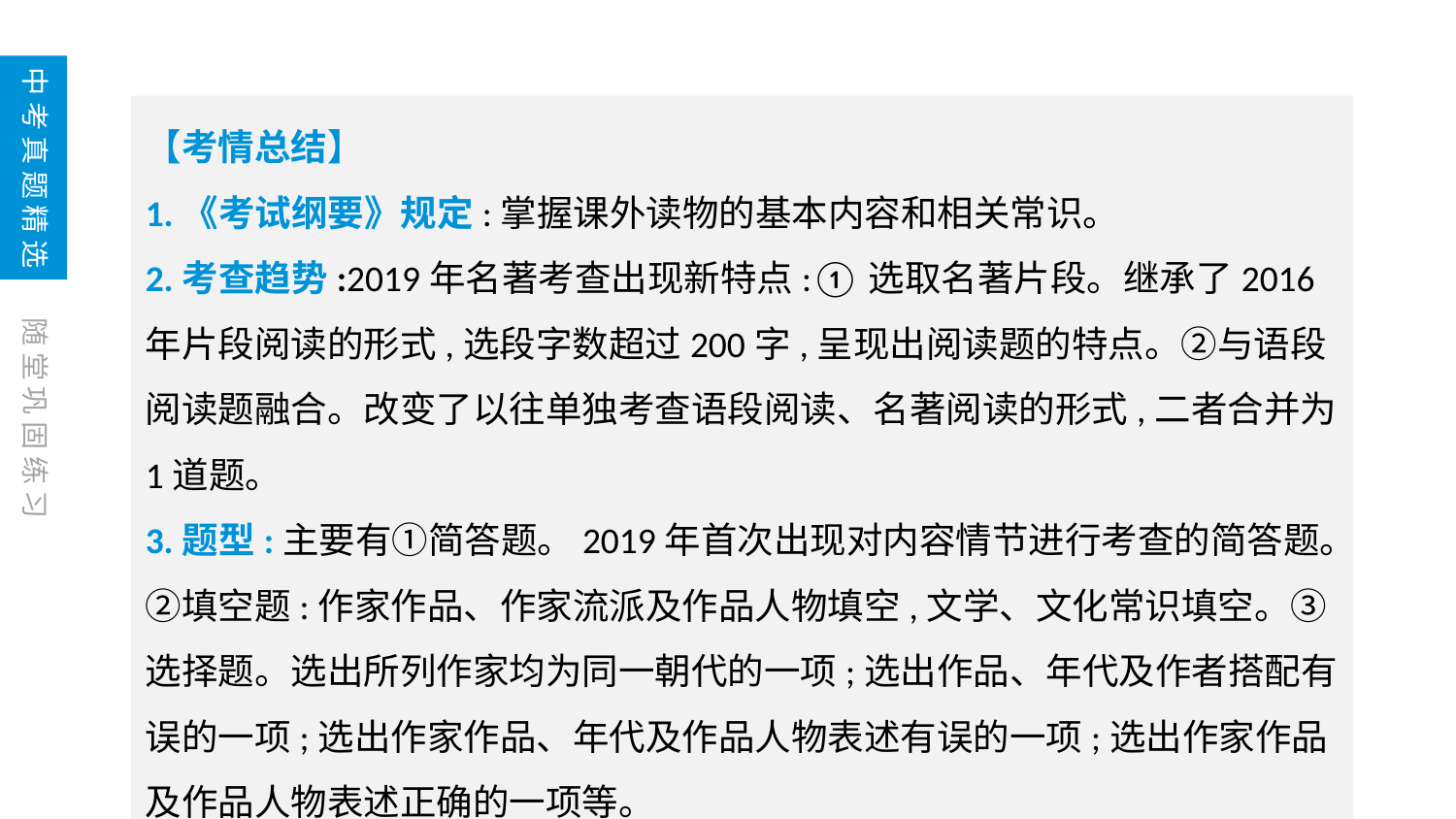

中考真题精选
【考情总结】
1.《考试纲要》规定:掌握课外读物的基本内容和相关常识。
2.考查趋势:2019年名著考查出现新特点:①选取名著片段。继承了2016年片段阅读的形式,选段字数超过200字,呈现出阅读题的特点。②与语段阅读题融合。改变了以往单独考查语段阅读、名著阅读的形式,二者合并为1道题。
3.题型:主要有①简答题。2019年首次出现对内容情节进行考查的简答题。②填空题:作家作品、作家流派及作品人物填空,文学、文化常识填空。③选择题。选出所列作家均为同一朝代的一项;选出作品、年代及作者搭配有误的一项;选出作家作品、年代及作品人物表述有误的一项;选出作家作品及作品人物表述正确的一项等。
随堂巩固练习